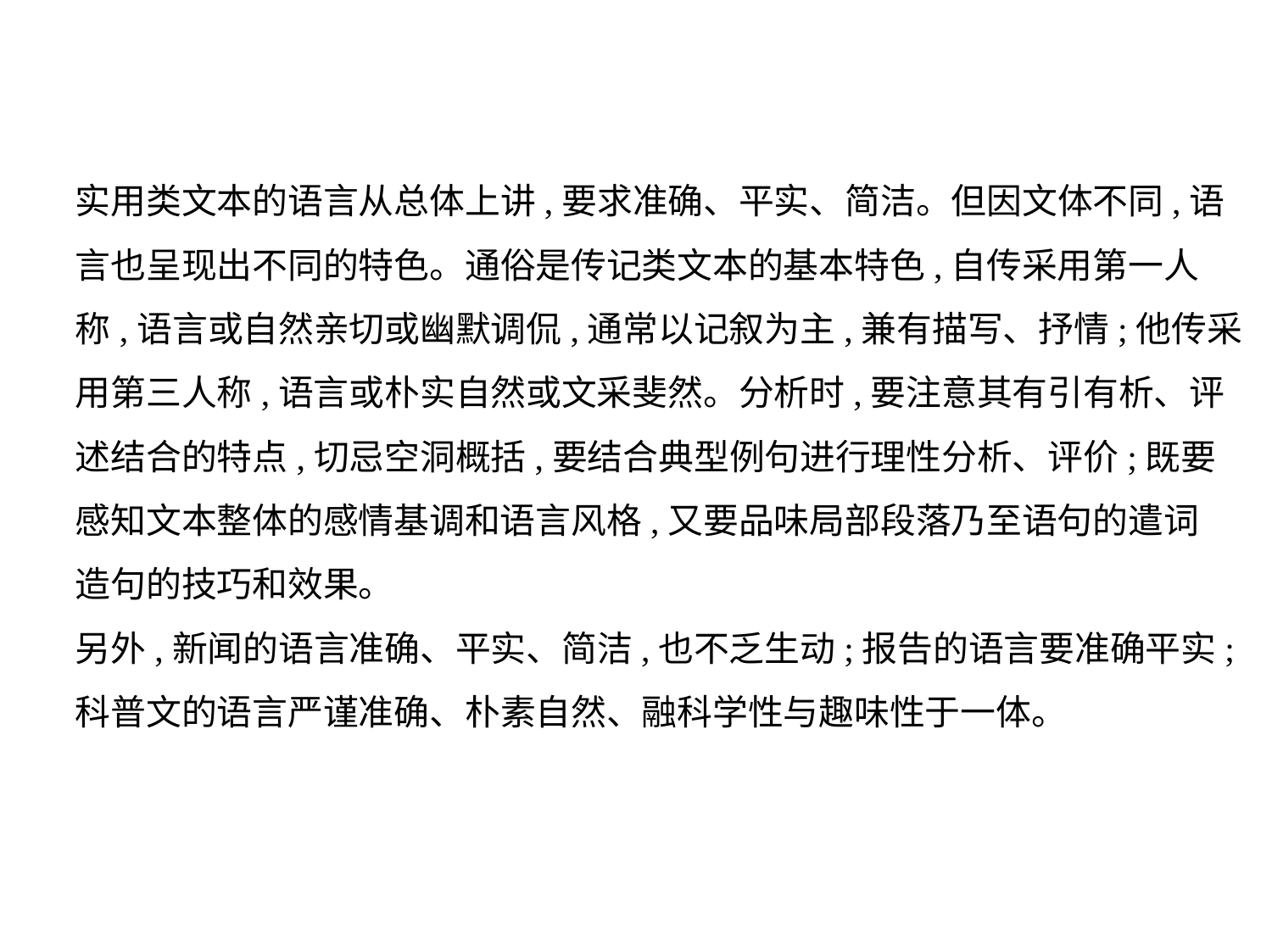

实用类文本的语言从总体上讲,要求准确、平实、简洁。但因文体不同,语
言也呈现出不同的特色。通俗是传记类文本的基本特色,自传采用第一人
称,语言或自然亲切或幽默调侃,通常以记叙为主,兼有描写、抒情;他传采
用第三人称,语言或朴实自然或文采斐然。分析时,要注意其有引有析、评
述结合的特点,切忌空洞概括,要结合典型例句进行理性分析、评价;既要
感知文本整体的感情基调和语言风格,又要品味局部段落乃至语句的遣词
造句的技巧和效果。
另外,新闻的语言准确、平实、简洁,也不乏生动;报告的语言要准确平实;
科普文的语言严谨准确、朴素自然、融科学性与趣味性于一体。